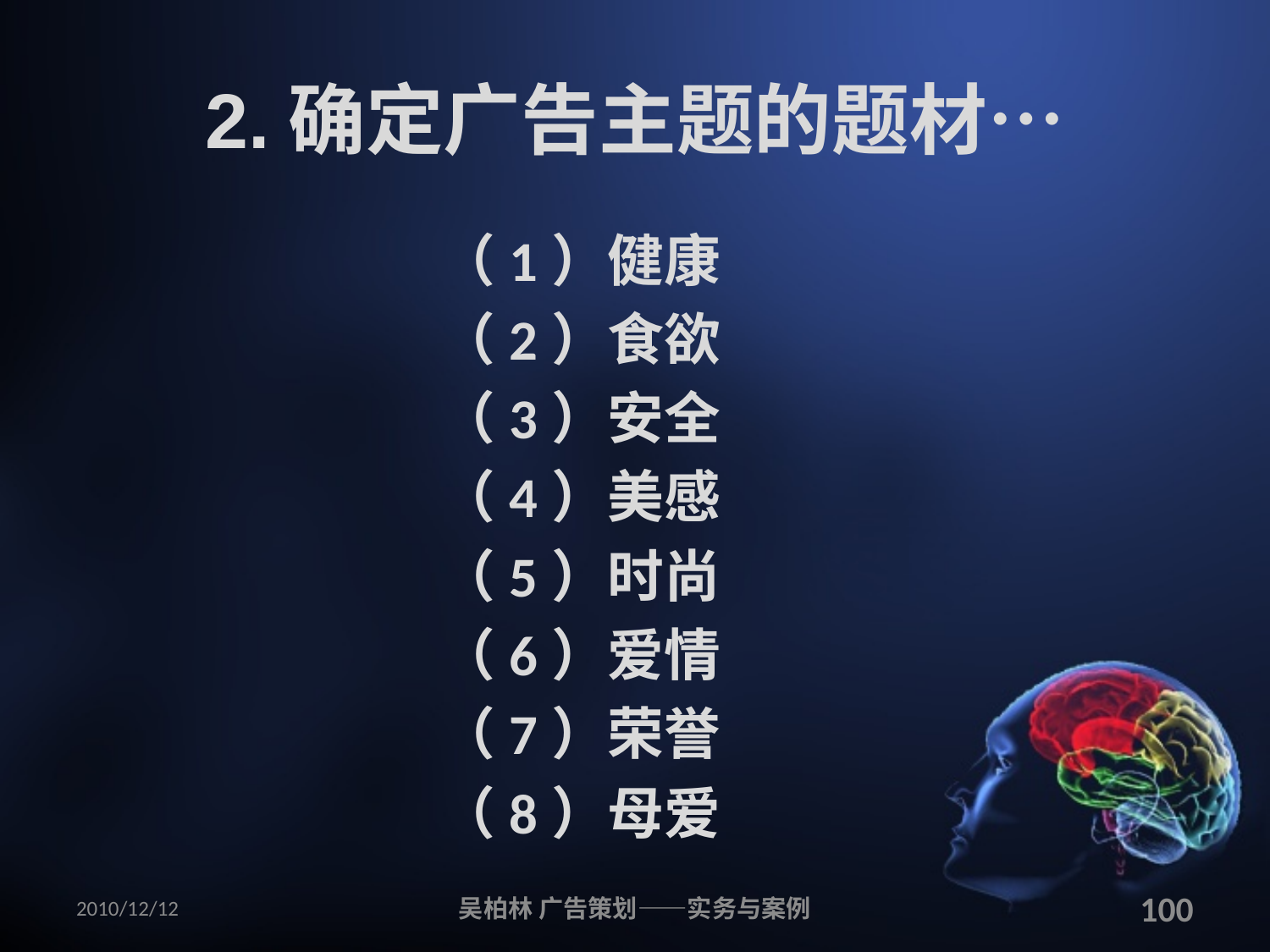

# 2.确定广告主题的题材…
（1）健康
（2）食欲
（3）安全
（4）美感
（5）时尚
（6）爱情
（7）荣誉
（8）母爱
2010/12/12
吴柏林 广告策划——实务与案例
100